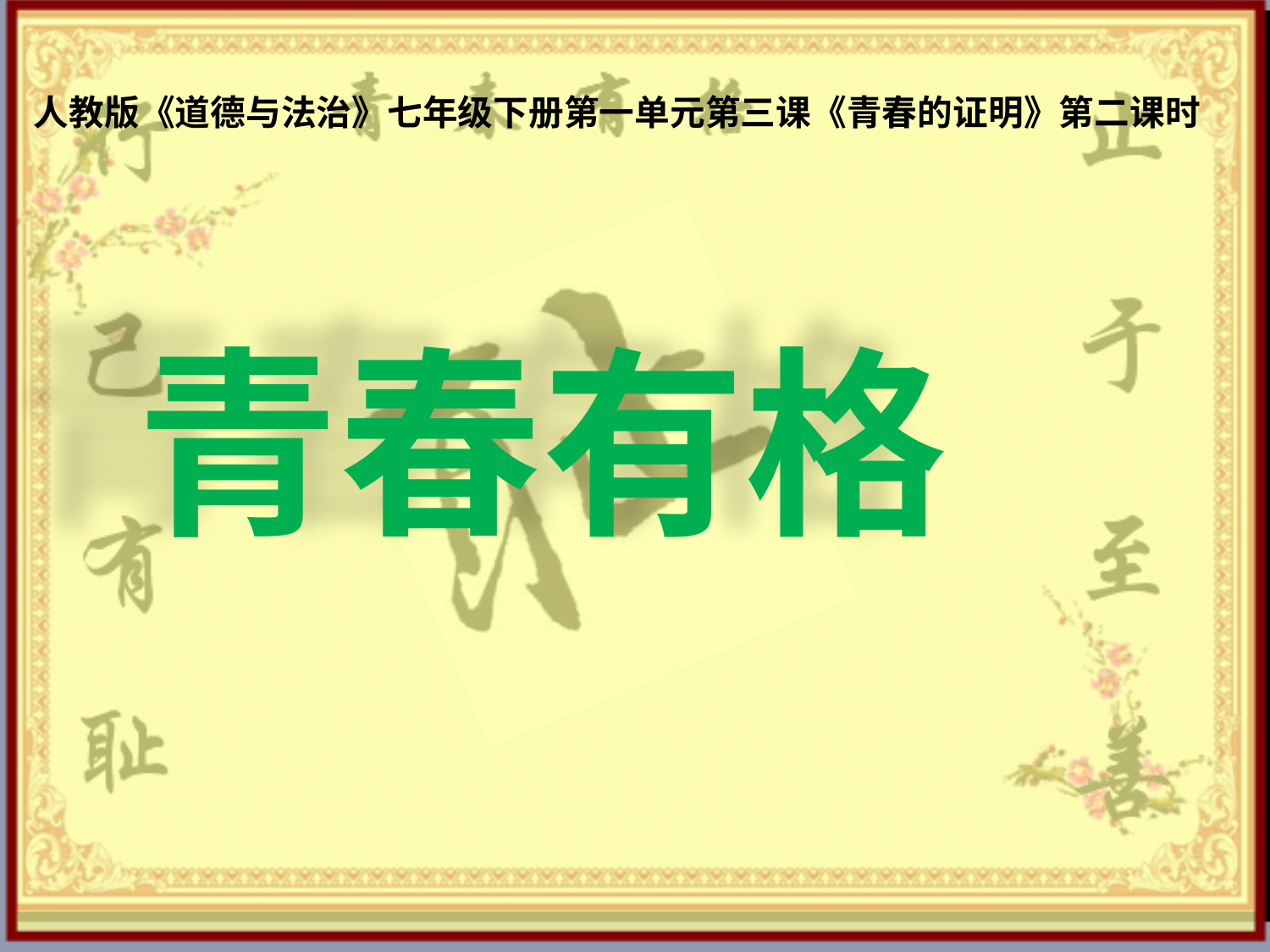

人教版《道德与法治》七年级下册第一单元第三课《青春的证明》第二课时
青春有格